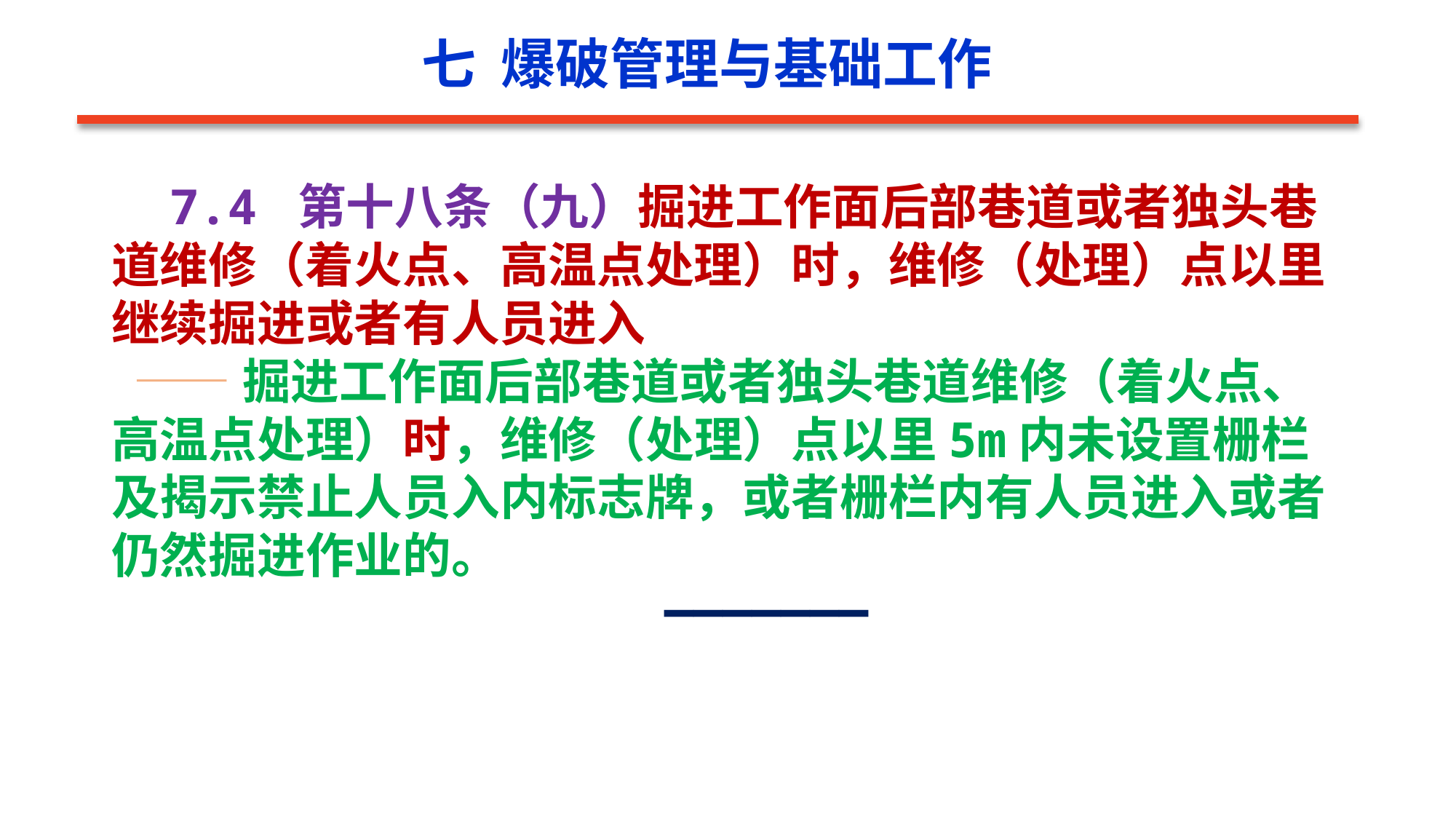

七  爆破管理与基础工作

  7.4 第十八条（九）掘进工作面后部巷道或者独头巷道维修（着火点、高温点处理）时，维修（处理）点以里继续掘进或者有人员进入
  ——掘进工作面后部巷道或者独头巷道维修（着火点、高温点处理）时，维修（处理）点以里5m内未设置栅栏及揭示禁止人员入内标志牌，或者栅栏内有人员进入或者仍然掘进作业的。
                   ━━━━━━━